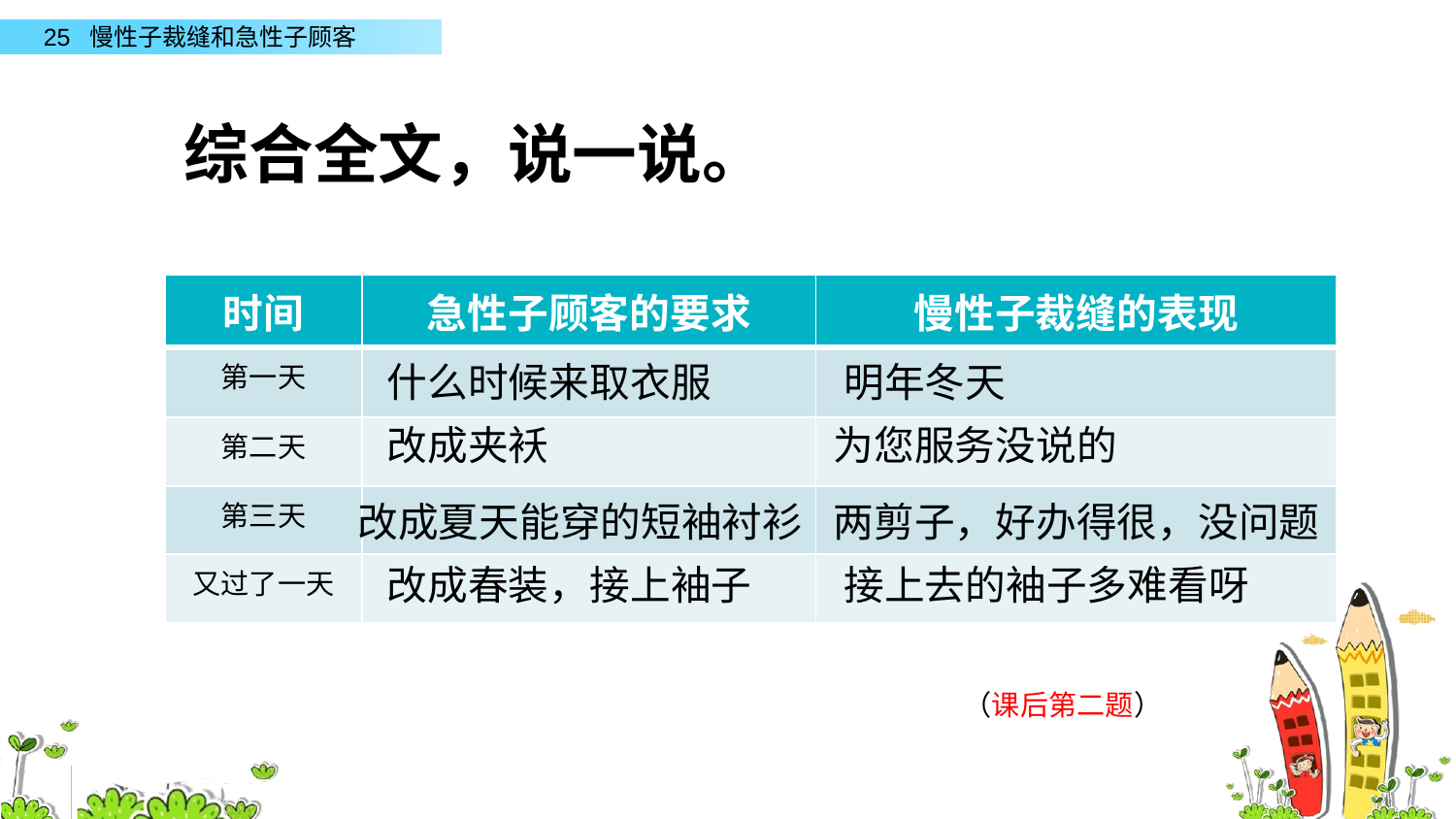

综合全文，说一说。
| 时间 | 急性子顾客的要求 | 慢性子裁缝的表现 |
| --- | --- | --- |
| 第一天 |  |  |
| 第二天 |  |  |
| 第三天 |  |  |
| 又过了一天 |  |  |
什么时候来取衣服
明年冬天
改成夹袄
为您服务没说的
两剪子，好办得很，没问题
改成夏天能穿的短袖衬衫
改成春装，接上袖子
接上去的袖子多难看呀
（课后第二题）